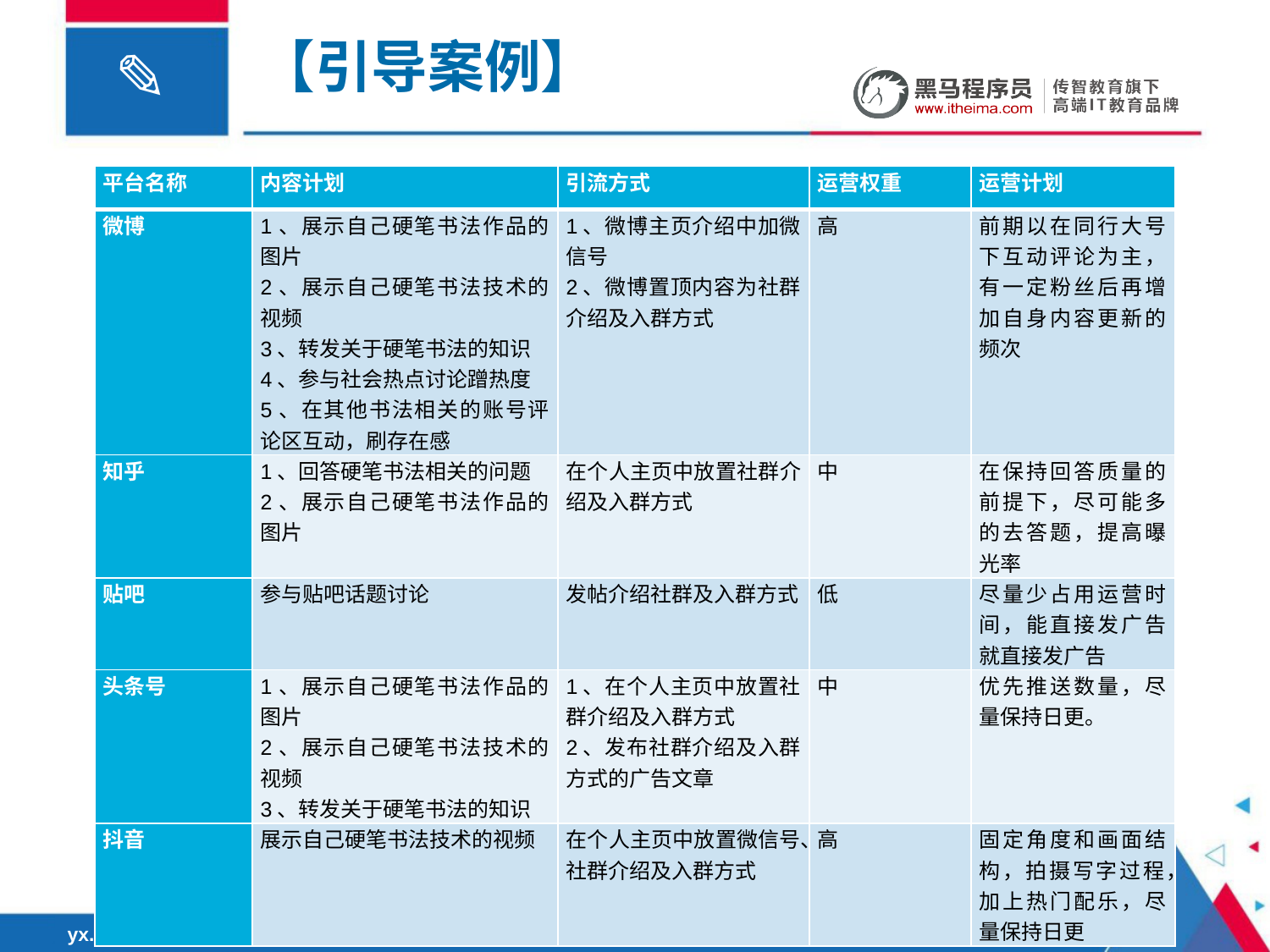

# 【引导案例】
| 平台名称 | 内容计划 | 引流方式 | 运营权重 | 运营计划 |
| --- | --- | --- | --- | --- |
| 微博 | 1、展示自己硬笔书法作品的图片 2、展示自己硬笔书法技术的视频 3、转发关于硬笔书法的知识 4、参与社会热点讨论蹭热度 5、在其他书法相关的账号评论区互动，刷存在感 | 1、微博主页介绍中加微信号 2、微博置顶内容为社群介绍及入群方式 | 高 | 前期以在同行大号下互动评论为主，有一定粉丝后再增加自身内容更新的频次 |
| 知乎 | 1、回答硬笔书法相关的问题 2、展示自己硬笔书法作品的图片 | 在个人主页中放置社群介绍及入群方式 | 中 | 在保持回答质量的前提下，尽可能多的去答题，提高曝光率 |
| 贴吧 | 参与贴吧话题讨论 | 发帖介绍社群及入群方式 | 低 | 尽量少占用运营时间，能直接发广告就直接发广告 |
| 头条号 | 1、展示自己硬笔书法作品的图片 2、展示自己硬笔书法技术的视频 3、转发关于硬笔书法的知识 | 1、在个人主页中放置社群介绍及入群方式 2、发布社群介绍及入群方式的广告文章 | 中 | 优先推送数量，尽量保持日更。 |
| 抖音 | 展示自己硬笔书法技术的视频 | 在个人主页中放置微信号、社群介绍及入群方式 | 高 | 固定角度和画面结构，拍摄写字过程，加上热门配乐，尽量保持日更 |